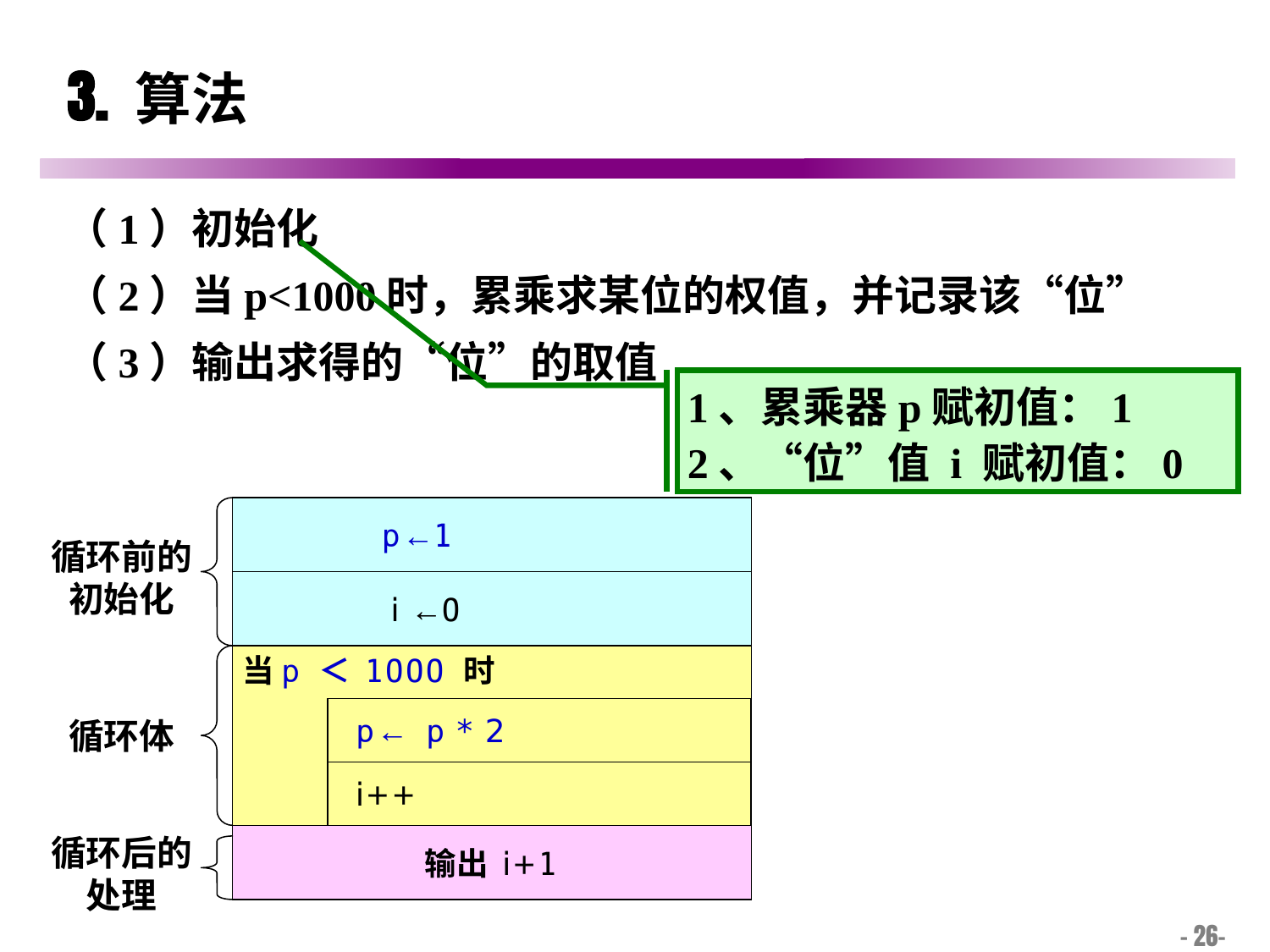

# 3. 算法
（1）初始化
（2）当p<1000时，累乘求某位的权值，并记录该“位”
（3）输出求得的“位”的取值
1、累乘器p赋初值：1
2、“位”值 i 赋初值：0

               p←1
循环前的初始化
                i ←0

当p ＜ 1000 时

  p←  p * 2
循环体
  i++
循环后的处理
输出 i+1

 - 26-